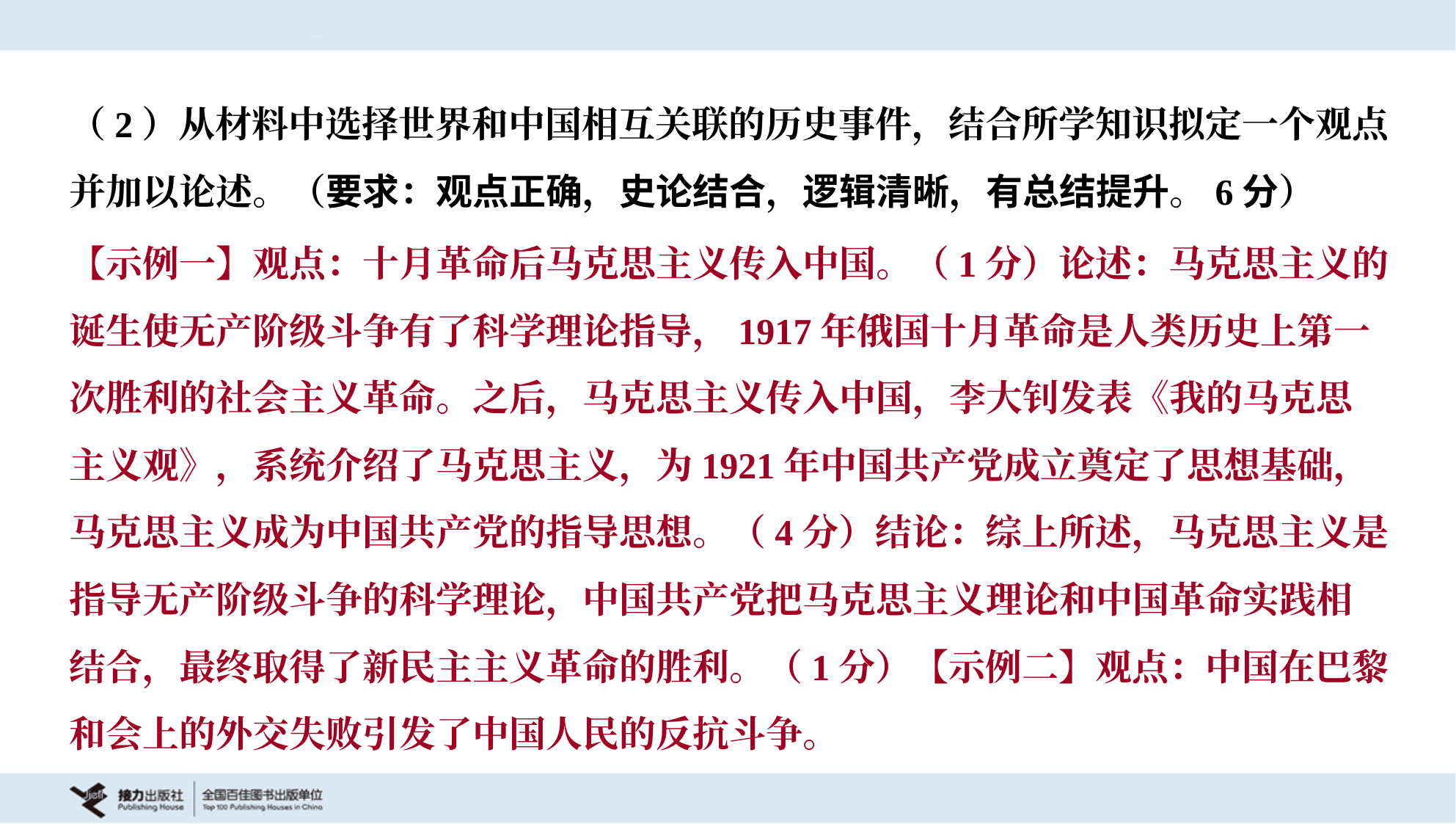

（2）从材料中选择世界和中国相互关联的历史事件，结合所学知识拟定一个观点
并加以论述。（要求：观点正确，史论结合，逻辑清晰，有总结提升。6分）
【示例一】观点：十月革命后马克思主义传入中国。（1分）论述：马克思主义的
诞生使无产阶级斗争有了科学理论指导，1917年俄国十月革命是人类历史上第一
次胜利的社会主义革命。之后，马克思主义传入中国，李大钊发表《我的马克思
主义观》，系统介绍了马克思主义，为1921年中国共产党成立奠定了思想基础，
马克思主义成为中国共产党的指导思想。（4分）结论：综上所述，马克思主义是
指导无产阶级斗争的科学理论，中国共产党把马克思主义理论和中国革命实践相
结合，最终取得了新民主主义革命的胜利。（1分）【示例二】观点：中国在巴黎
和会上的外交失败引发了中国人民的反抗斗争。